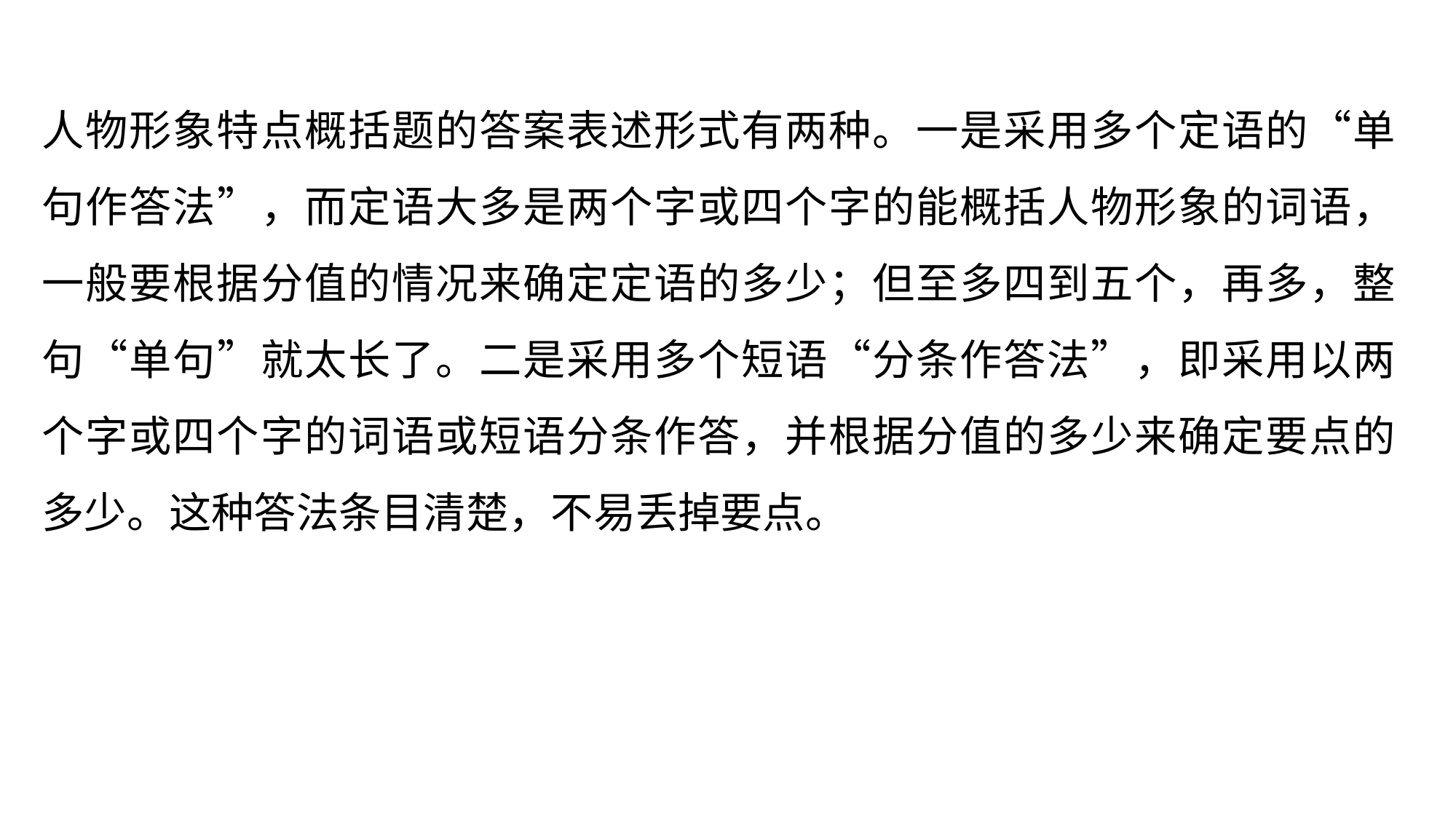

人物形象特点概括题的答案表述形式有两种。一是采用多个定语的“单句作答法”，而定语大多是两个字或四个字的能概括人物形象的词语，一般要根据分值的情况来确定定语的多少；但至多四到五个，再多，整句“单句”就太长了。二是采用多个短语“分条作答法”，即采用以两个字或四个字的词语或短语分条作答，并根据分值的多少来确定要点的多少。这种答法条目清楚，不易丢掉要点。